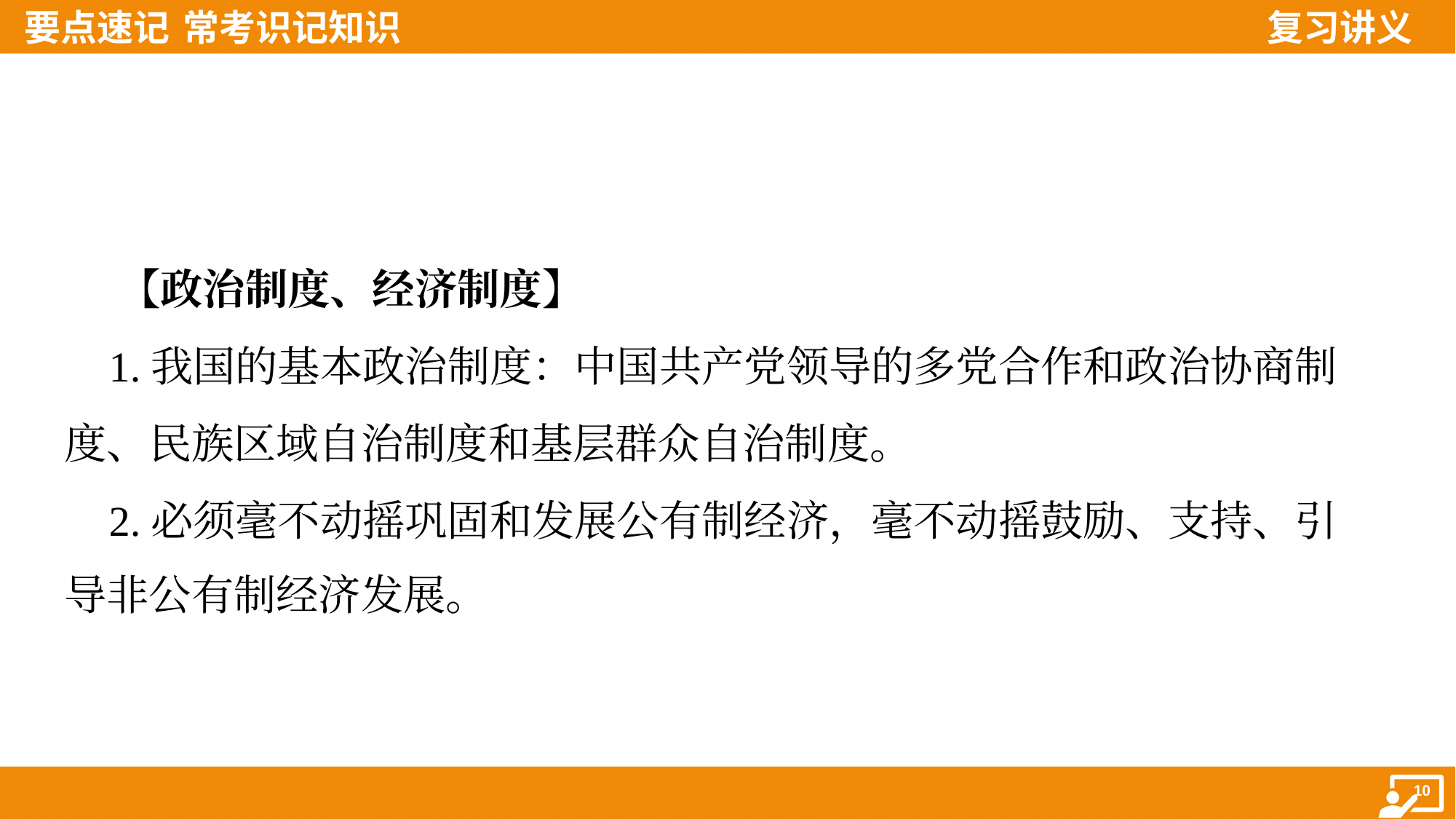

【政治制度、经济制度】
    1.我国的基本政治制度：中国共产党领导的多党合作和政治协商制
度、民族区域自治制度和基层群众自治制度。
    2.必须毫不动摇巩固和发展公有制经济，毫不动摇鼓励、支持、引
导非公有制经济发展。